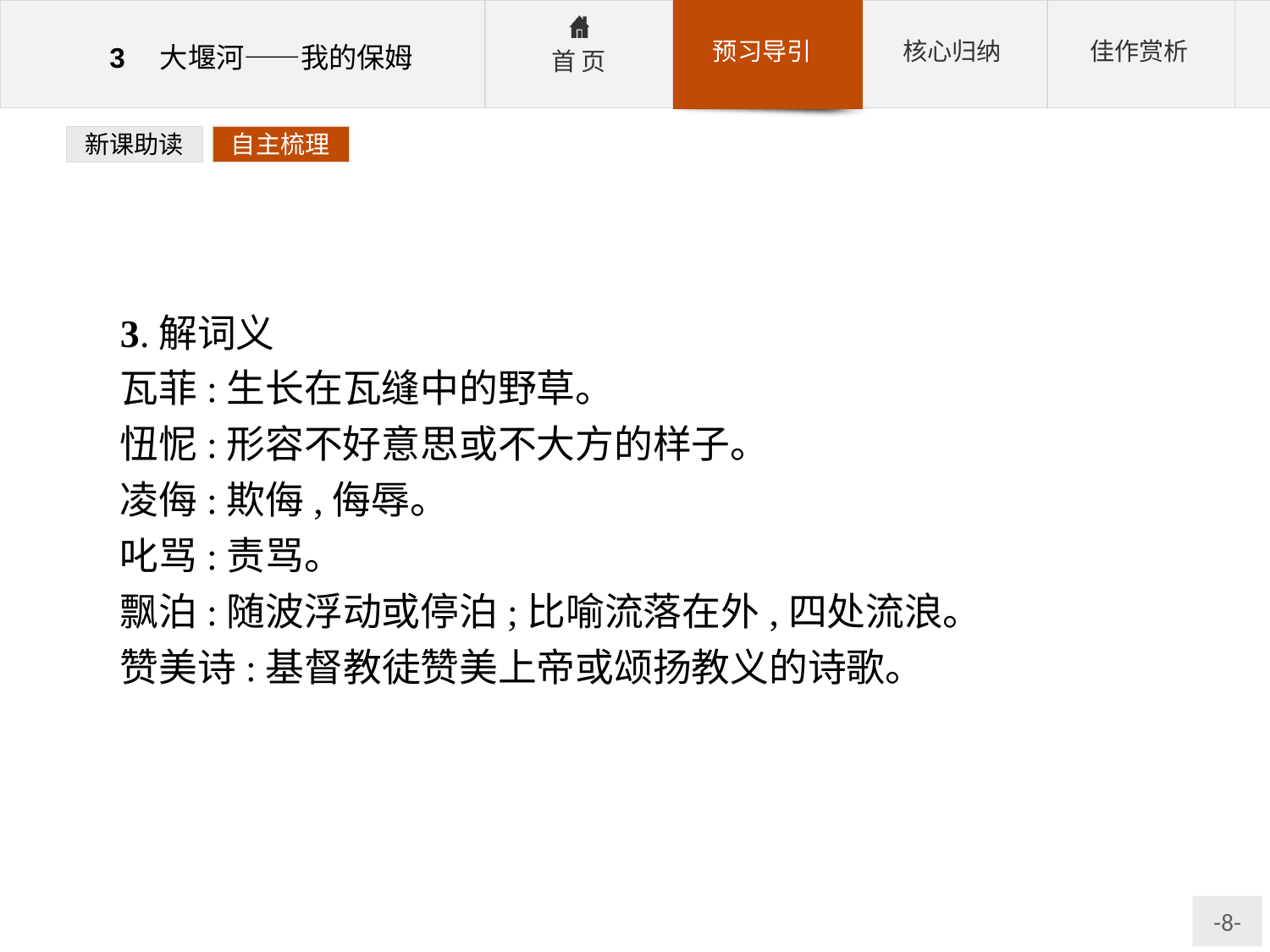

新课助读
自主梳理
3.解词义
瓦菲:生长在瓦缝中的野草。
忸怩:形容不好意思或不大方的样子。
凌侮:欺侮,侮辱。
叱骂:责骂。
飘泊:随波浮动或停泊;比喻流落在外,四处流浪。
赞美诗:基督教徒赞美上帝或颂扬教义的诗歌。